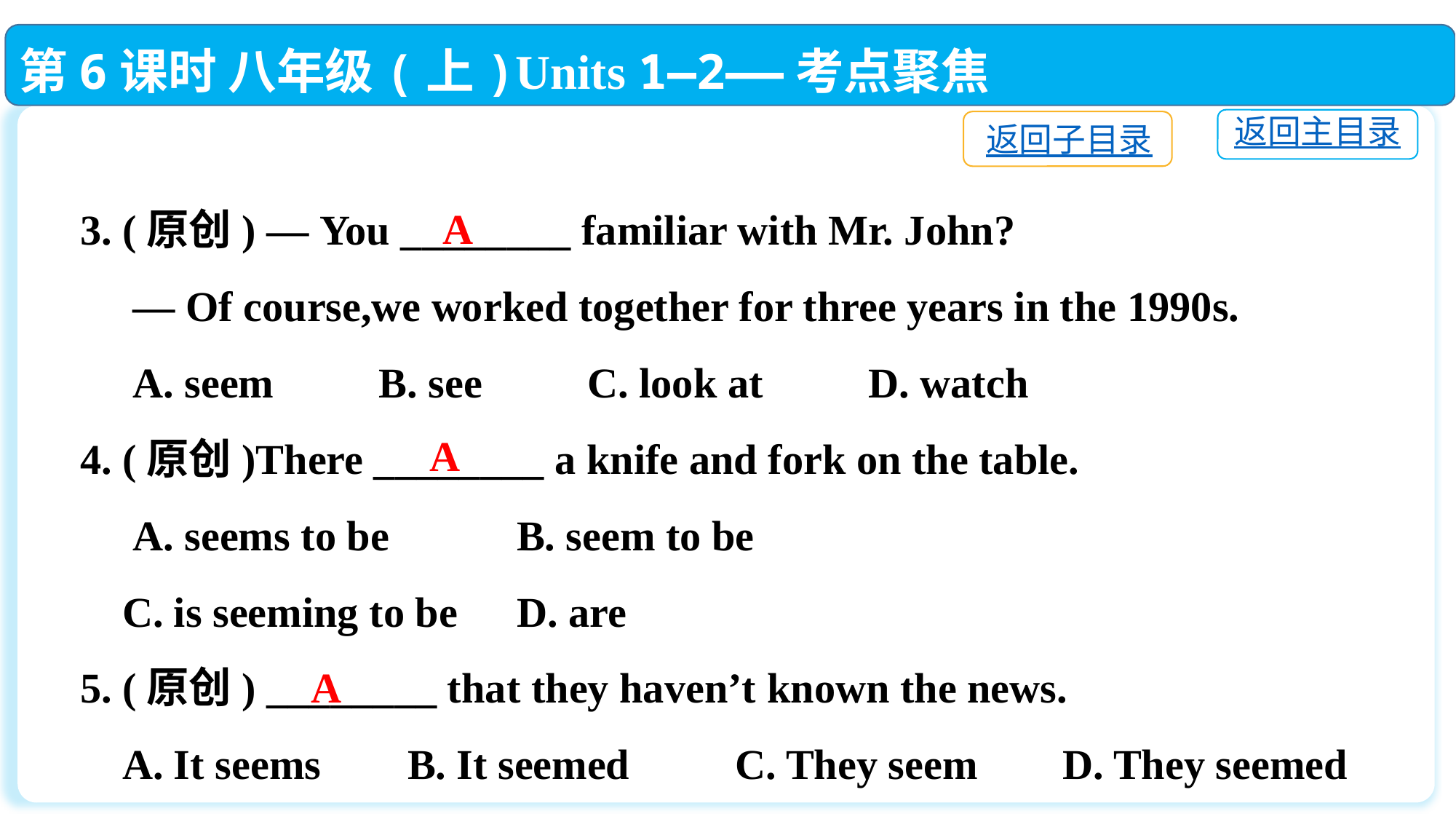

第6课时 八年级(上)Units 1—2——考点聚焦

返回主目录

返回子目录
3. (原创) — You ________ familiar with Mr. John?
     — Of course,we worked together for three years in the 1990s.
     A. seem　　B. see　　C. look at　　D. watch
4. (原创)There ________ a knife and fork on the table.
     A. seems to be		B. seem to be
    C. is seeming to be	D. are
5. (原创) ________ that they haven’t known the news.
    A. It seems	B. It seemed	C. They seem	D. They seemed
A
A
A